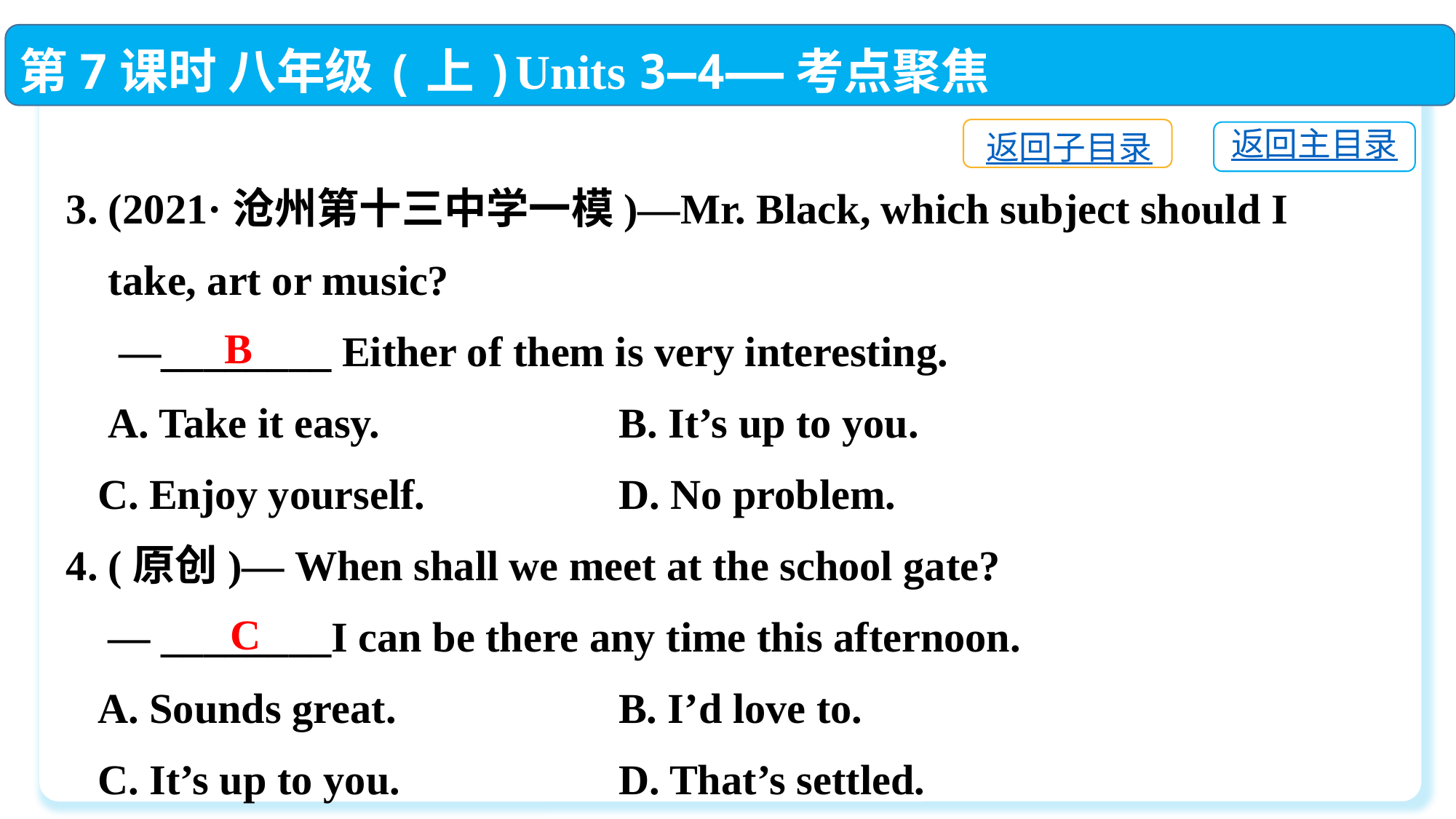

第7课时 八年级(上)Units 3—4——考点聚焦

返回子目录
返回主目录
3. (2021·沧州第十三中学一模)—Mr. Black, which subject should I
    take, art or music?
     —________ Either of them is very interesting.
    A. Take it easy.　　	           B. It’s up to you.
   C. Enjoy yourself.　 	           D. No problem.
4. (原创)— When shall we meet at the school gate?
    — ________I can be there any time this afternoon.
   A. Sounds great.	           B. I’d love to.
   C. It’s up to you.	           D. That’s settled.

B
C